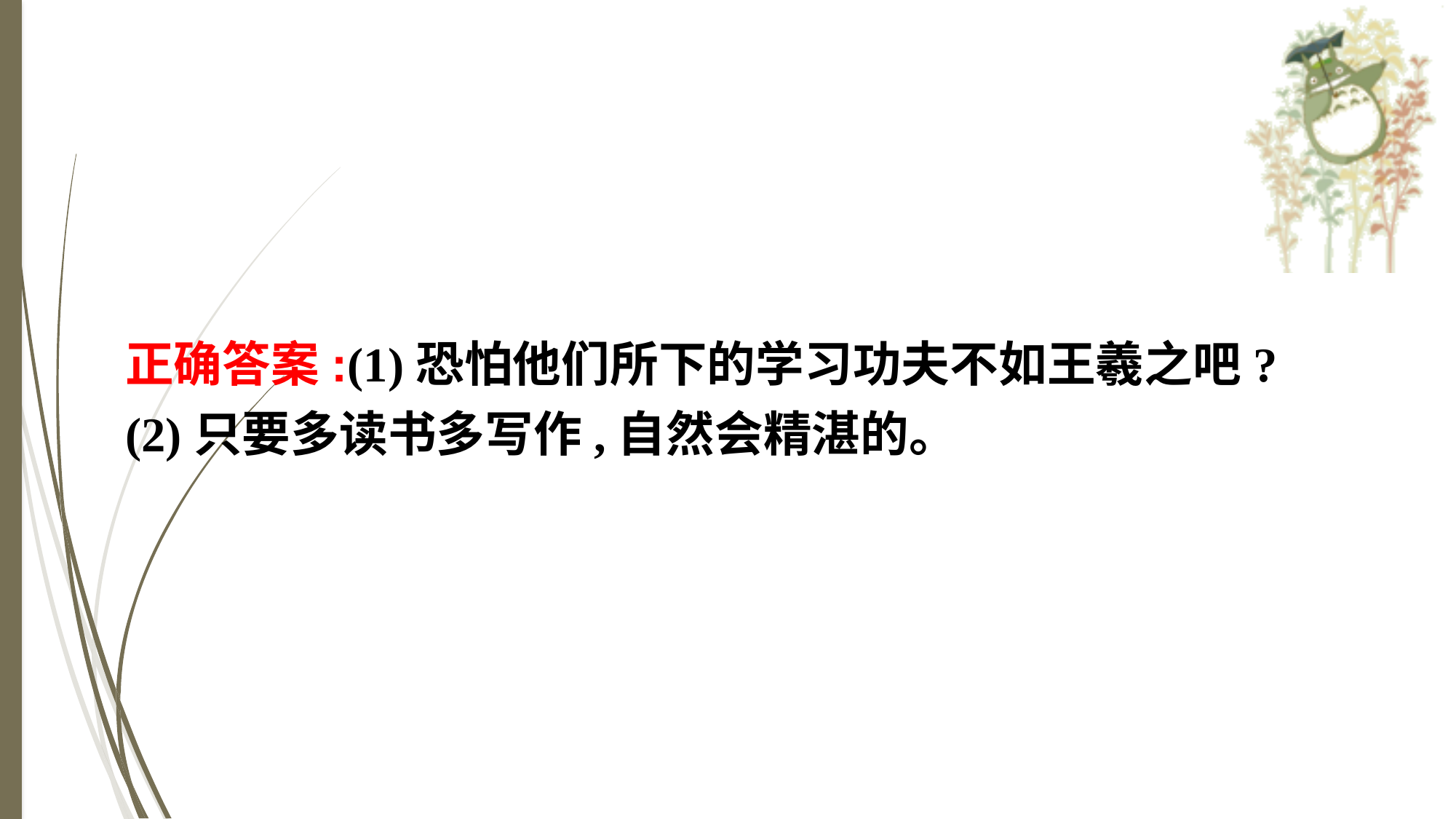

正确答案:(1)恐怕他们所下的学习功夫不如王羲之吧?
(2)只要多读书多写作,自然会精湛的。